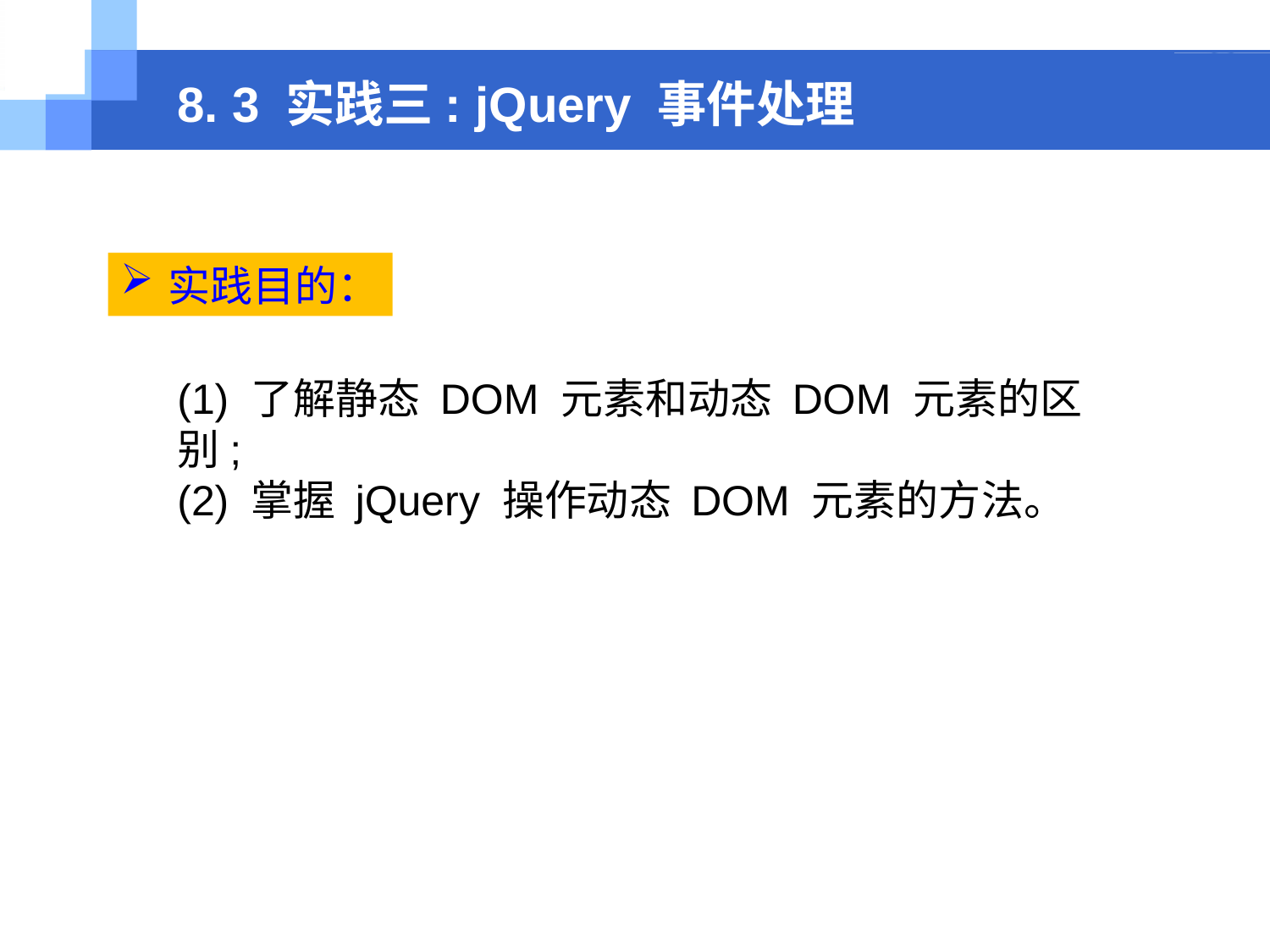

8. 3 实践三: jQuery 事件处理
实践目的：
(1) 了解静态 DOM 元素和动态 DOM 元素的区别;
(2) 掌握 jQuery 操作动态 DOM 元素的方法。